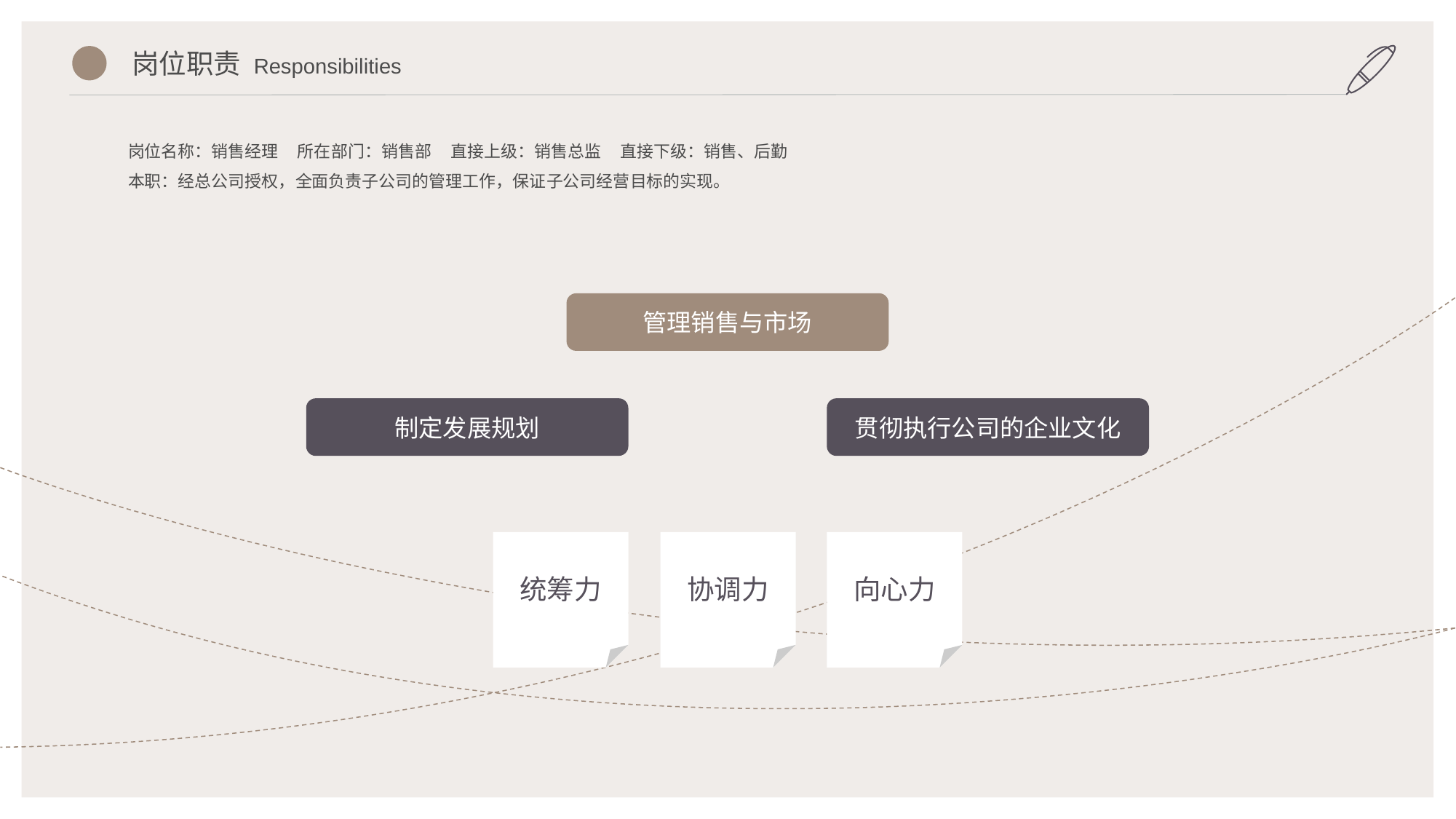

岗位职责 Responsibilities

岗位名称：销售经理     所在部门：销售部     直接上级：销售总监     直接下级：销售、后勤
本职：经总公司授权，全面负责子公司的管理工作，保证子公司经营目标的实现。
管理销售与市场

制定发展规划
贯彻执行公司的企业文化

统筹力
协调力
向心力